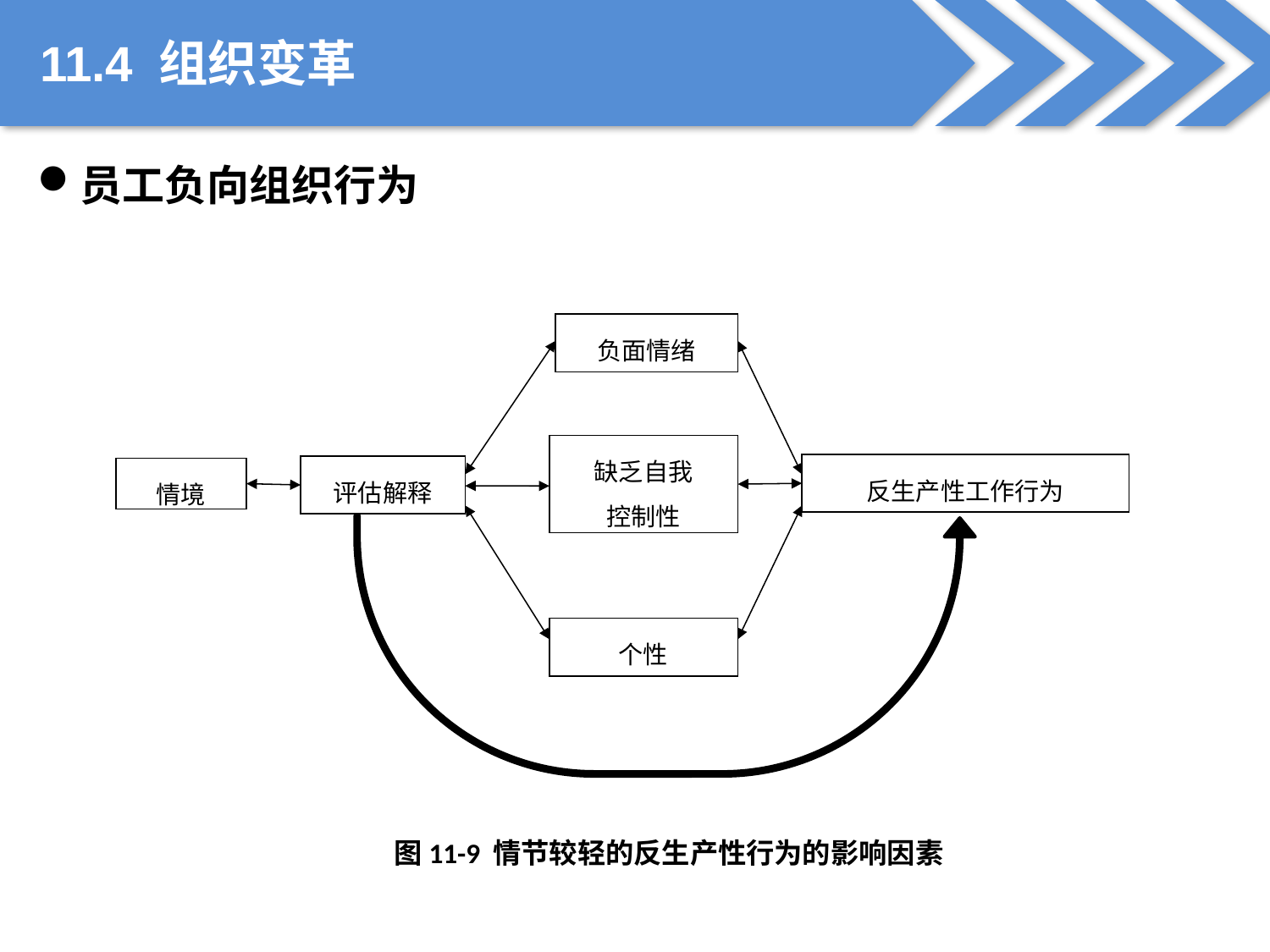

11.4 组织变革
员工负向组织行为

负面情绪

缺乏自我
控制性
反生产性工作行为
评估解释
情境

个性

图11-9 情节较轻的反生产性行为的影响因素